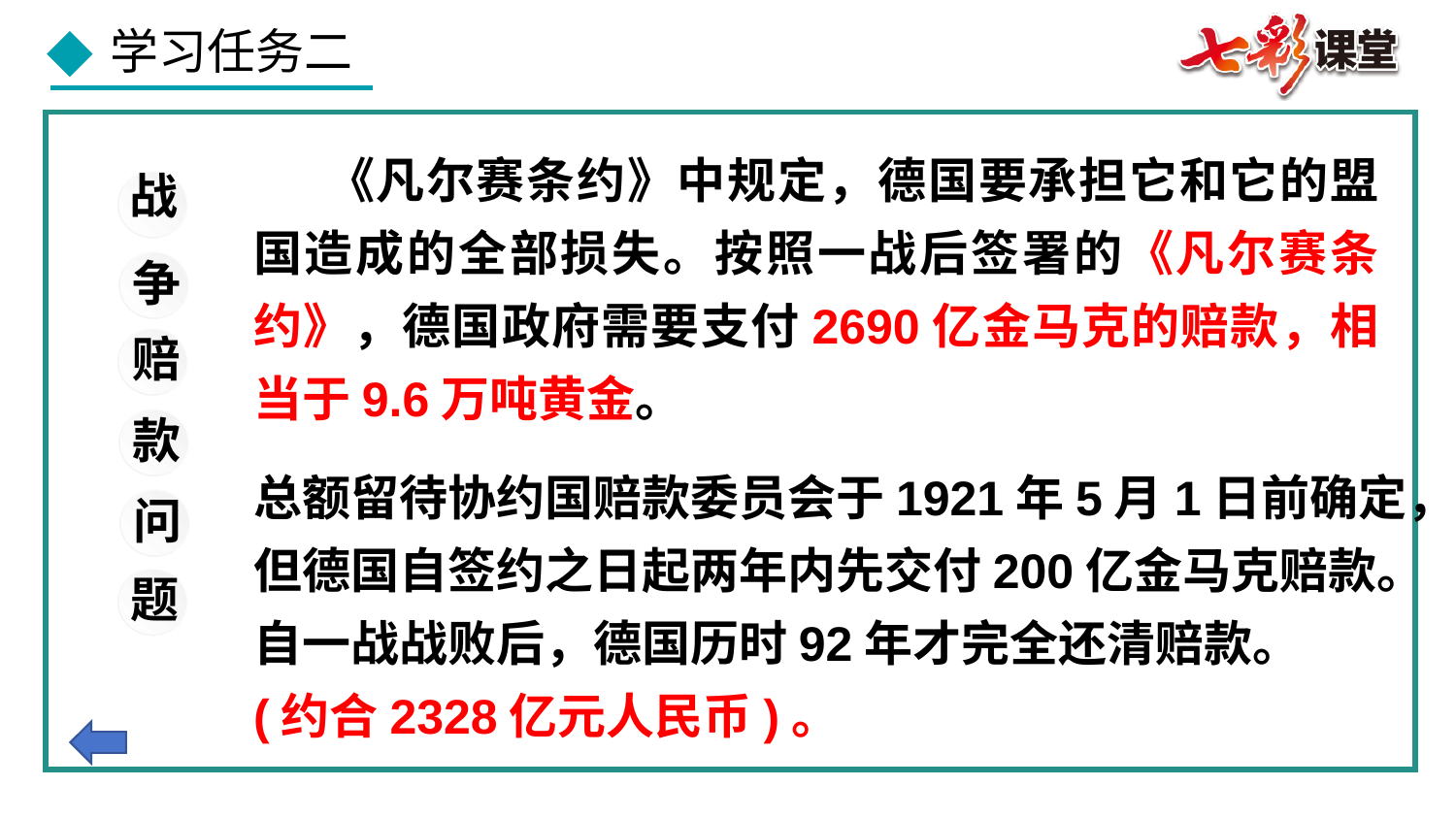

《凡尔赛条约》中规定，德国要承担它和它的盟国造成的全部损失。按照一战后签署的《凡尔赛条约》，德国政府需要支付2690亿金马克的赔款，相当于9.6万吨黄金。
战

争

赔

款

总额留待协约国赔款委员会于1921年5月1日前确定，
但德国自签约之日起两年内先交付200亿金马克赔款。
自一战战败后，德国历时92年才完全还清赔款。
(约合2328亿元人民币)。
问

题